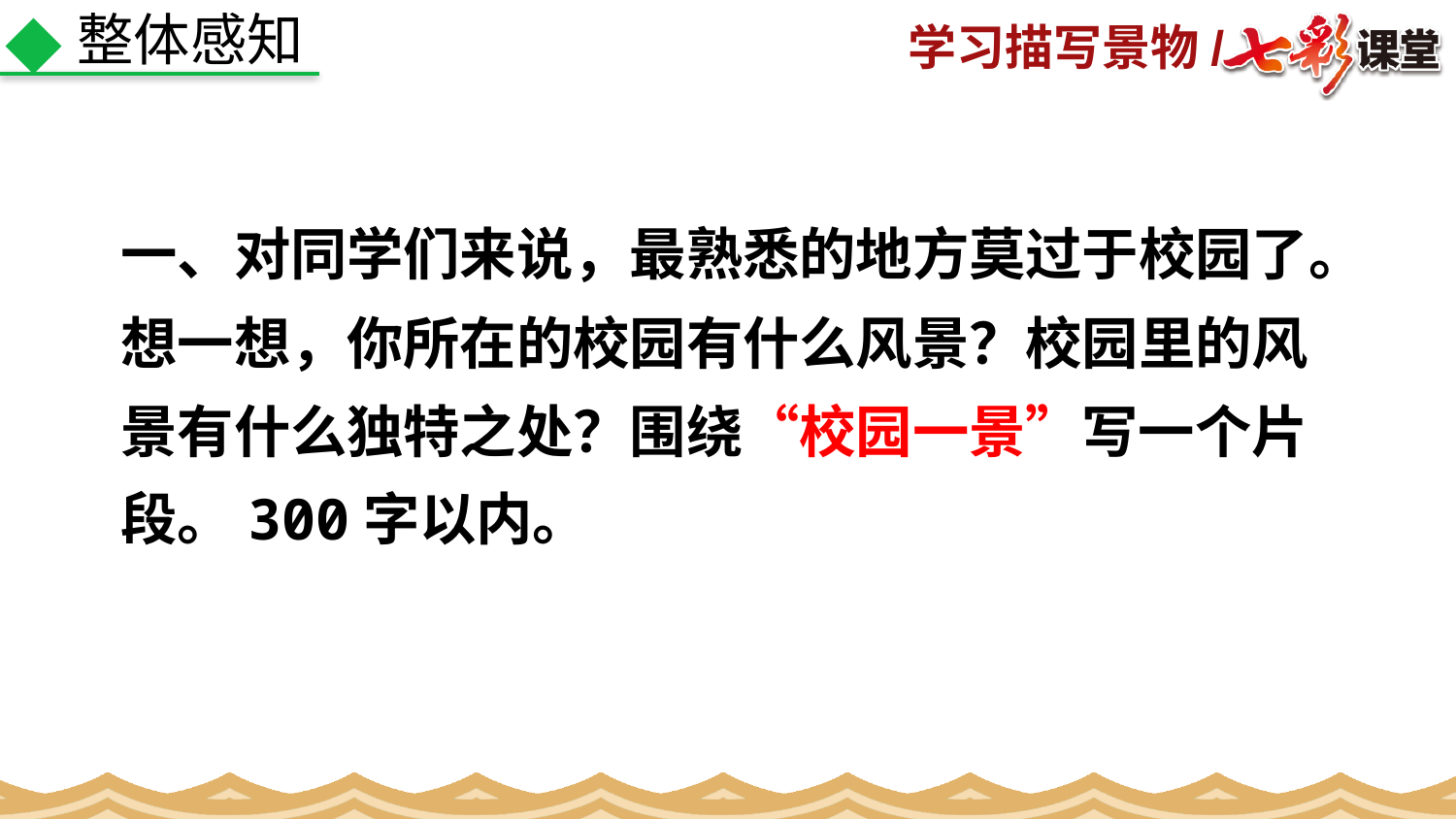

整体感知

一、对同学们来说，最熟悉的地方莫过于校园了。想一想，你所在的校园有什么风景？校园里的风景有什么独特之处？围绕“校园一景”写一个片段。300字以内。